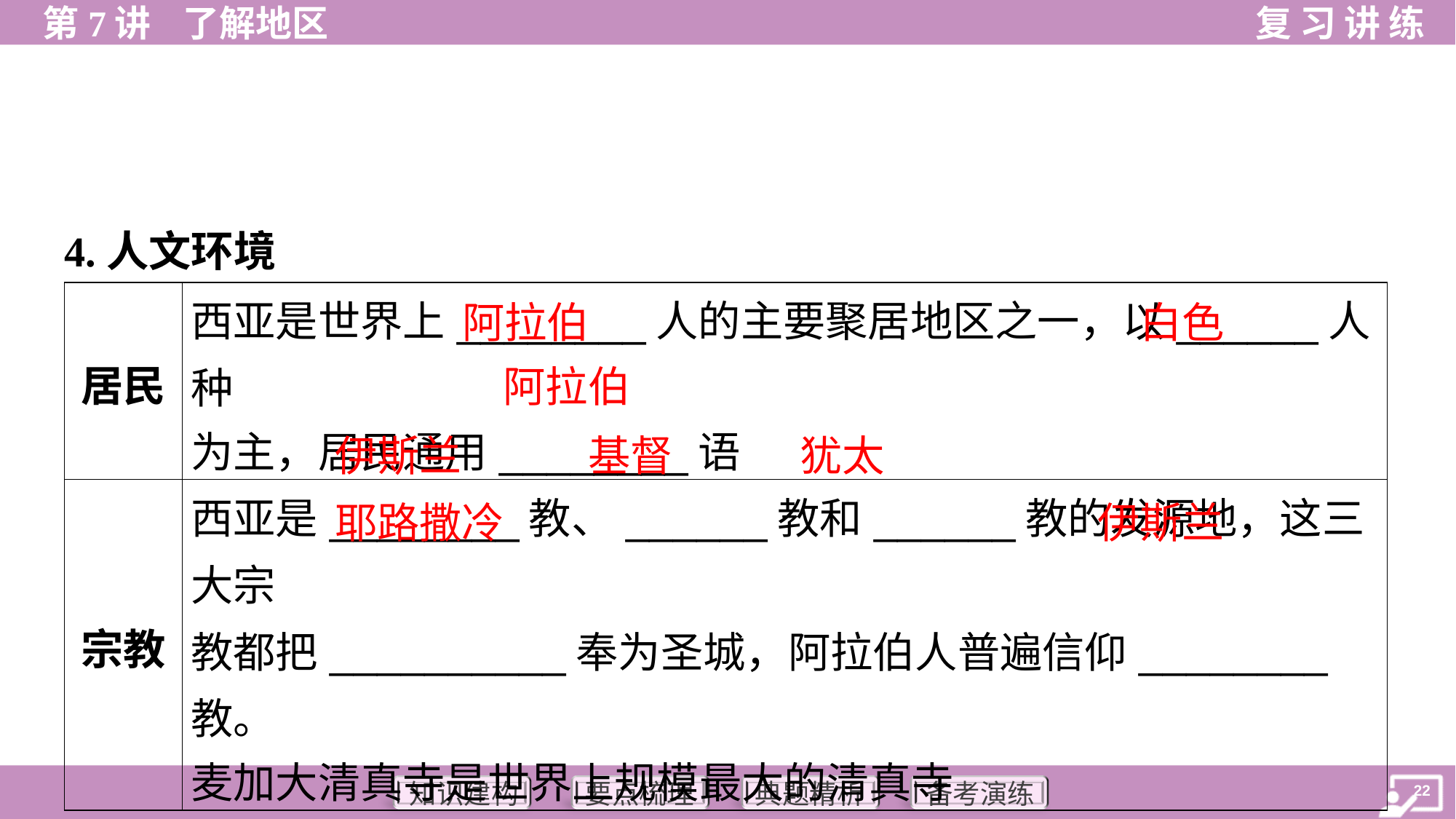

4.人文环境
| 居民 | 西亚是世界上\_\_\_\_\_\_\_\_人的主要聚居地区之一，以\_\_\_\_\_\_人种 为主，居民通用\_\_\_\_\_\_\_\_语 |
| --- | --- |
| 宗教 | 西亚是\_\_\_\_\_\_\_\_教、\_\_\_\_\_\_教和\_\_\_\_\_\_教的发源地，这三大宗 教都把\_\_\_\_\_\_\_\_\_\_奉为圣城，阿拉伯人普遍信仰\_\_\_\_\_\_\_\_教。 麦加大清真寺是世界上规模最大的清真寺 |
阿拉伯
白色
阿拉伯
伊斯兰
基督
犹太
耶路撒冷
伊斯兰